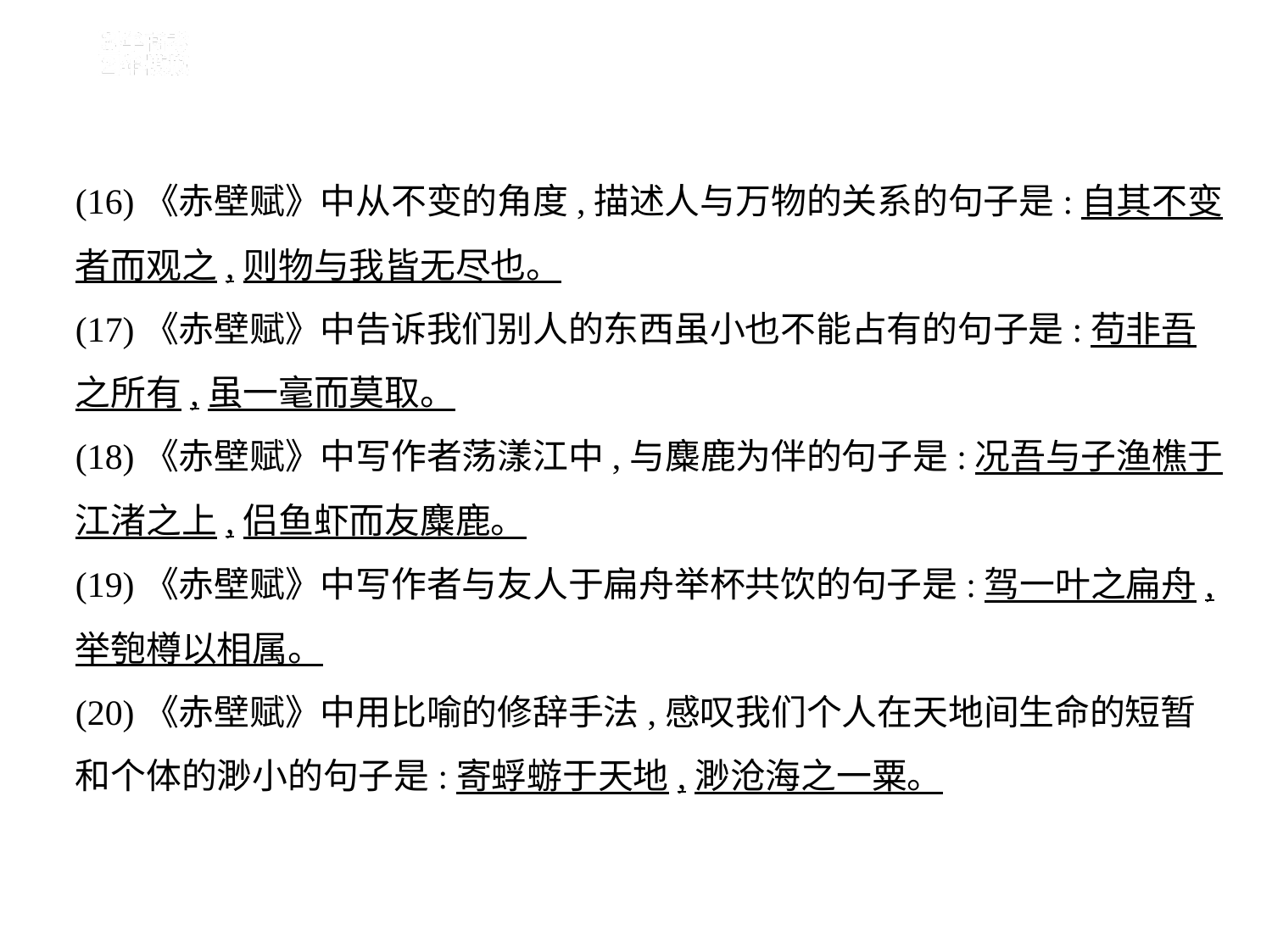

(16)《赤壁赋》中从不变的角度,描述人与万物的关系的句子是:自其不变
者而观之,则物与我皆无尽也。
(17)《赤壁赋》中告诉我们别人的东西虽小也不能占有的句子是:苟非吾
之所有,虽一毫而莫取。
(18)《赤壁赋》中写作者荡漾江中,与麋鹿为伴的句子是:况吾与子渔樵于
江渚之上,侣鱼虾而友麋鹿。
(19)《赤壁赋》中写作者与友人于扁舟举杯共饮的句子是:驾一叶之扁舟,
举匏樽以相属。
(20)《赤壁赋》中用比喻的修辞手法,感叹我们个人在天地间生命的短暂
和个体的渺小的句子是:寄蜉蝣于天地,渺沧海之一粟。